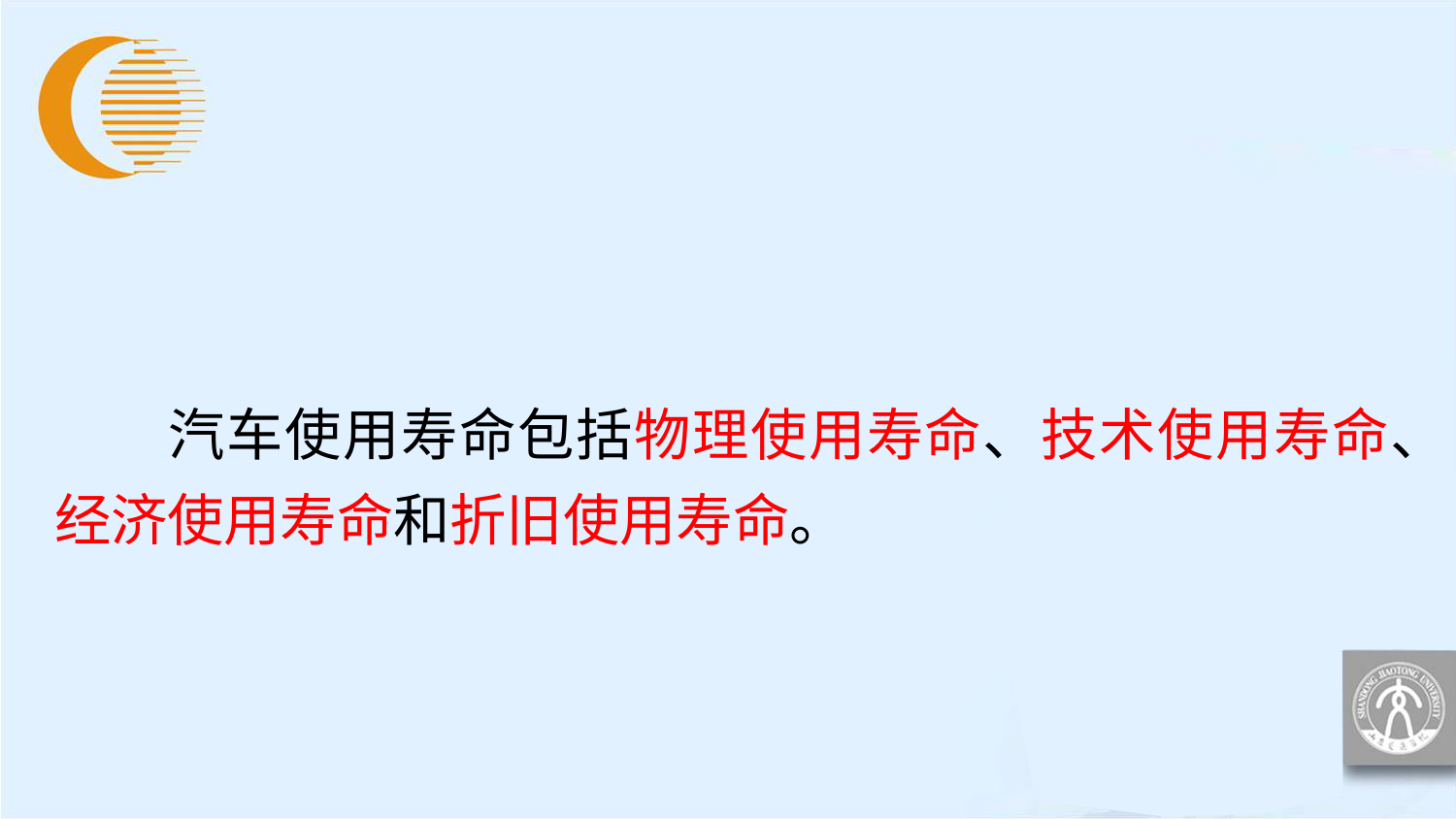

汽车使用寿命包括物理使用寿命、技术使用寿命、经济使用寿命和折旧使用寿命。